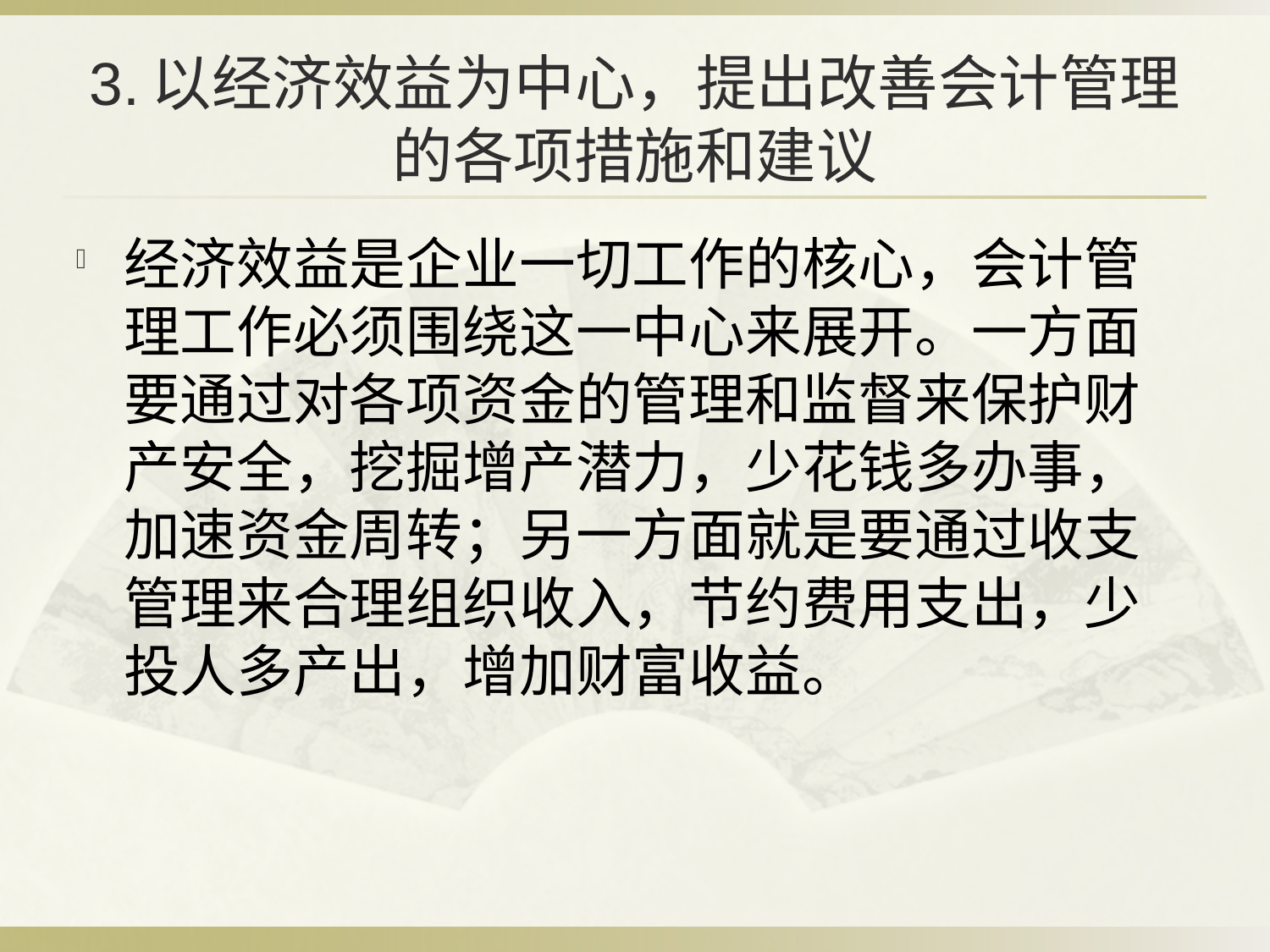

# 3.以经济效益为中心，提出改善会计管理的各项措施和建议
经济效益是企业一切工作的核心，会计管理工作必须围绕这一中心来展开。一方面要通过对各项资金的管理和监督来保护财产安全，挖掘增产潜力，少花钱多办事，加速资金周转；另一方面就是要通过收支管理来合理组织收入，节约费用支出，少投人多产出，增加财富收益。